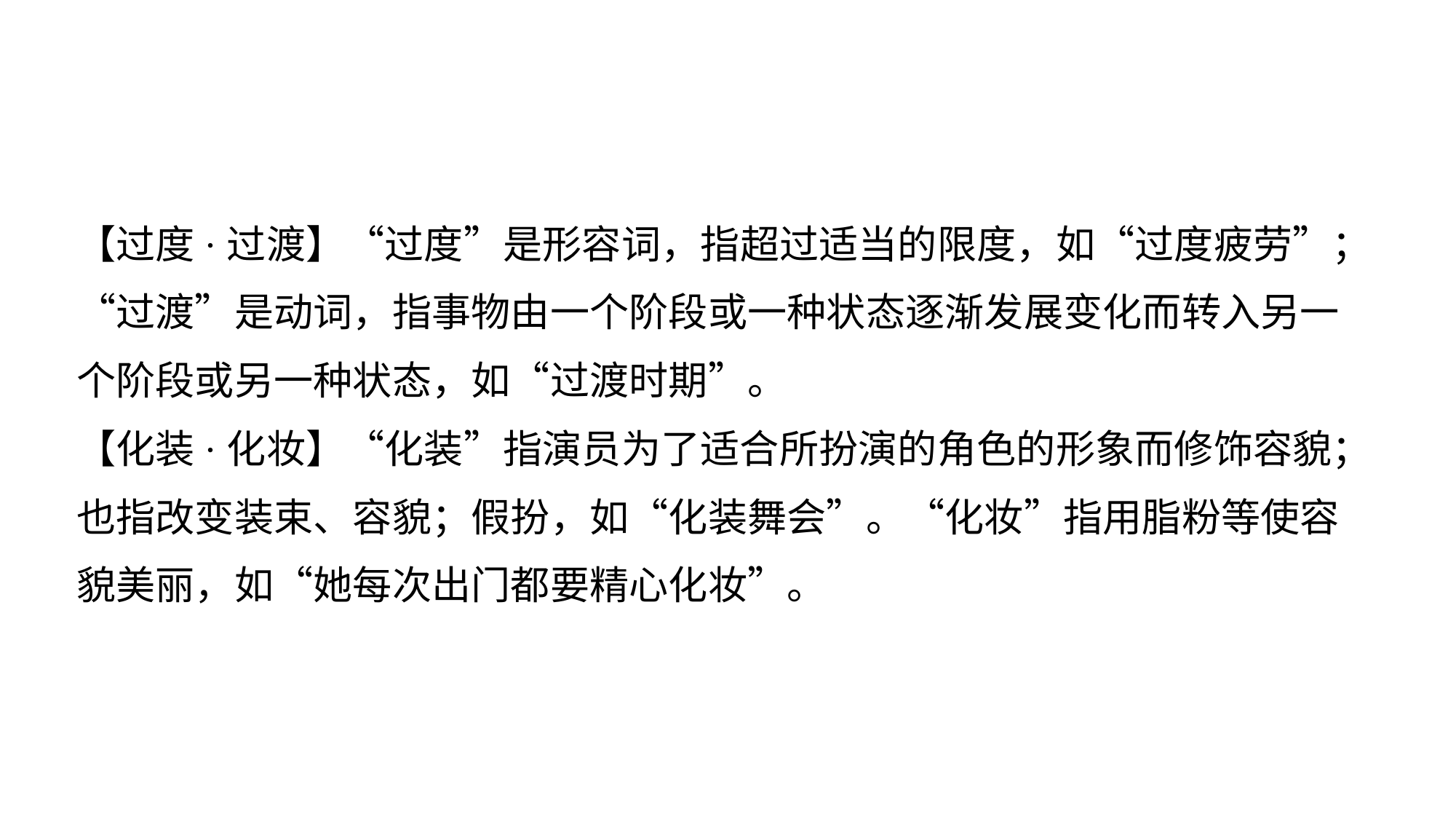

【过度·过渡】“过度”是形容词，指超过适当的限度，如“过度疲劳”；“过渡”是动词，指事物由一个阶段或一种状态逐渐发展变化而转入另一个阶段或另一种状态，如“过渡时期”。
【化装·化妆】“化装”指演员为了适合所扮演的角色的形象而修饰容貌；也指改变装束、容貌；假扮，如“化装舞会”。“化妆”指用脂粉等使容貌美丽，如“她每次出门都要精心化妆”。